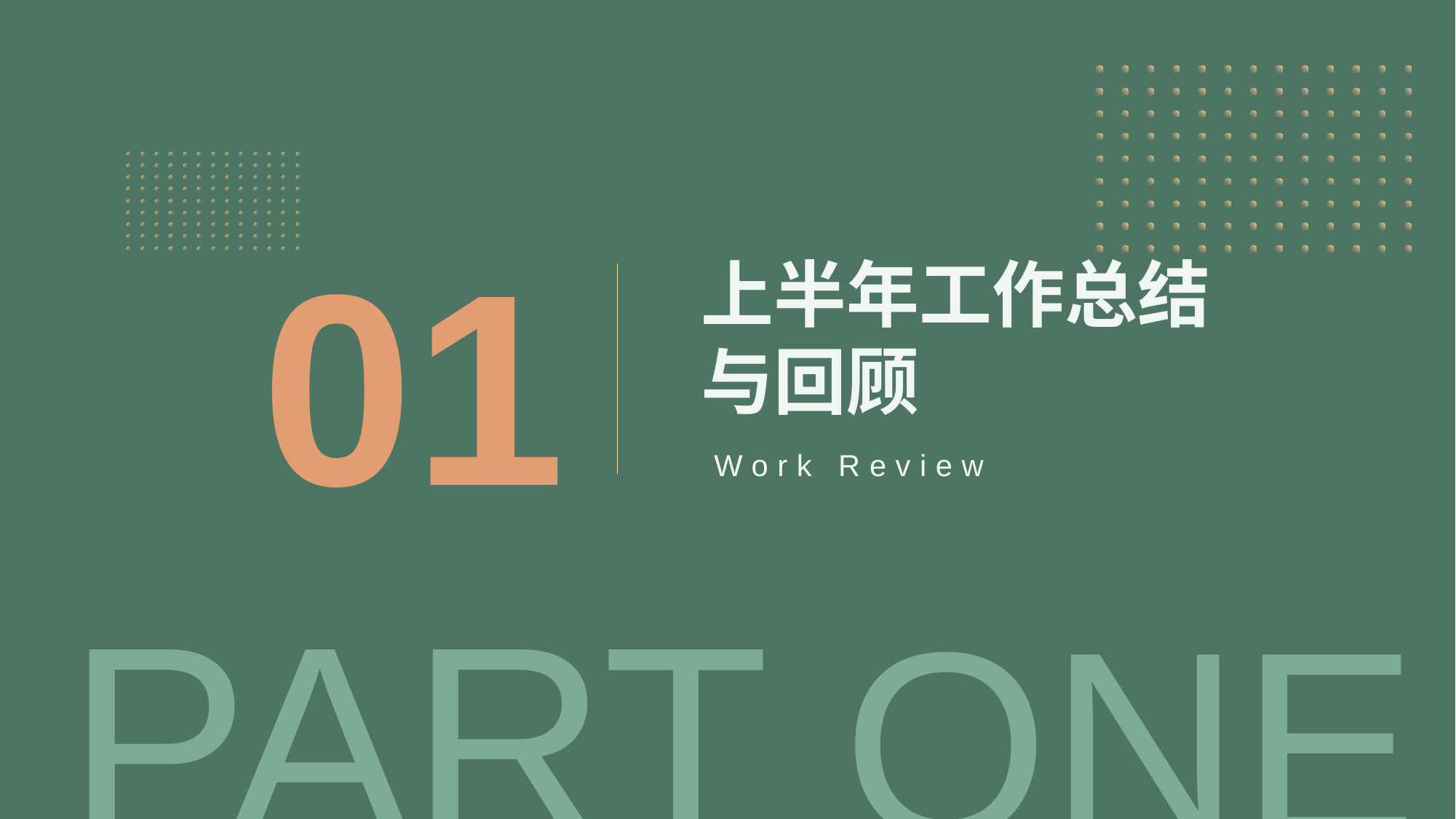

01
上半年工作总结
与回顾
Work Review
PART ONE